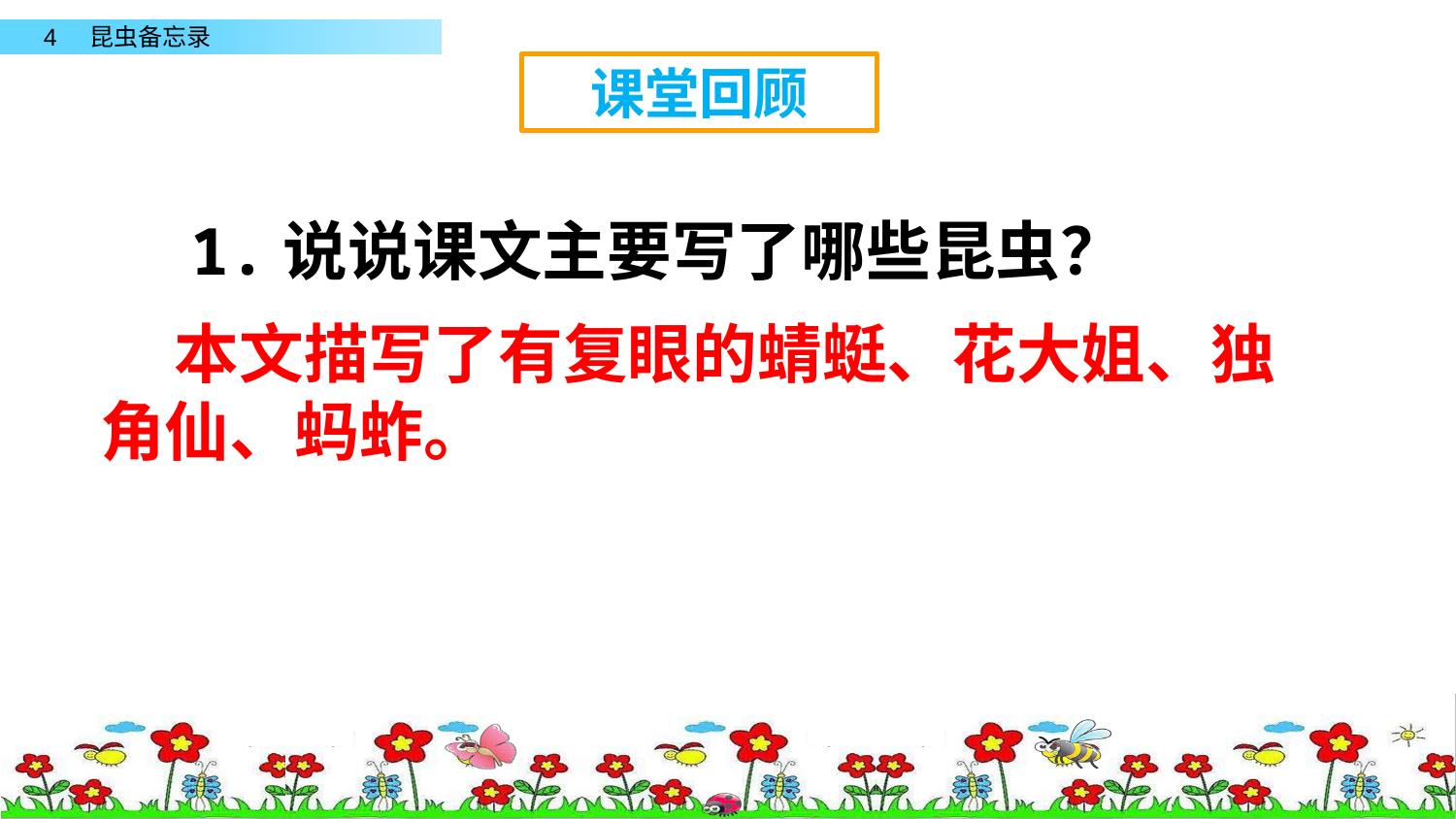

课堂回顾
1.说说课文主要写了哪些昆虫？
    本文描写了有复眼的蜻蜓、花大姐、独角仙、蚂蚱。